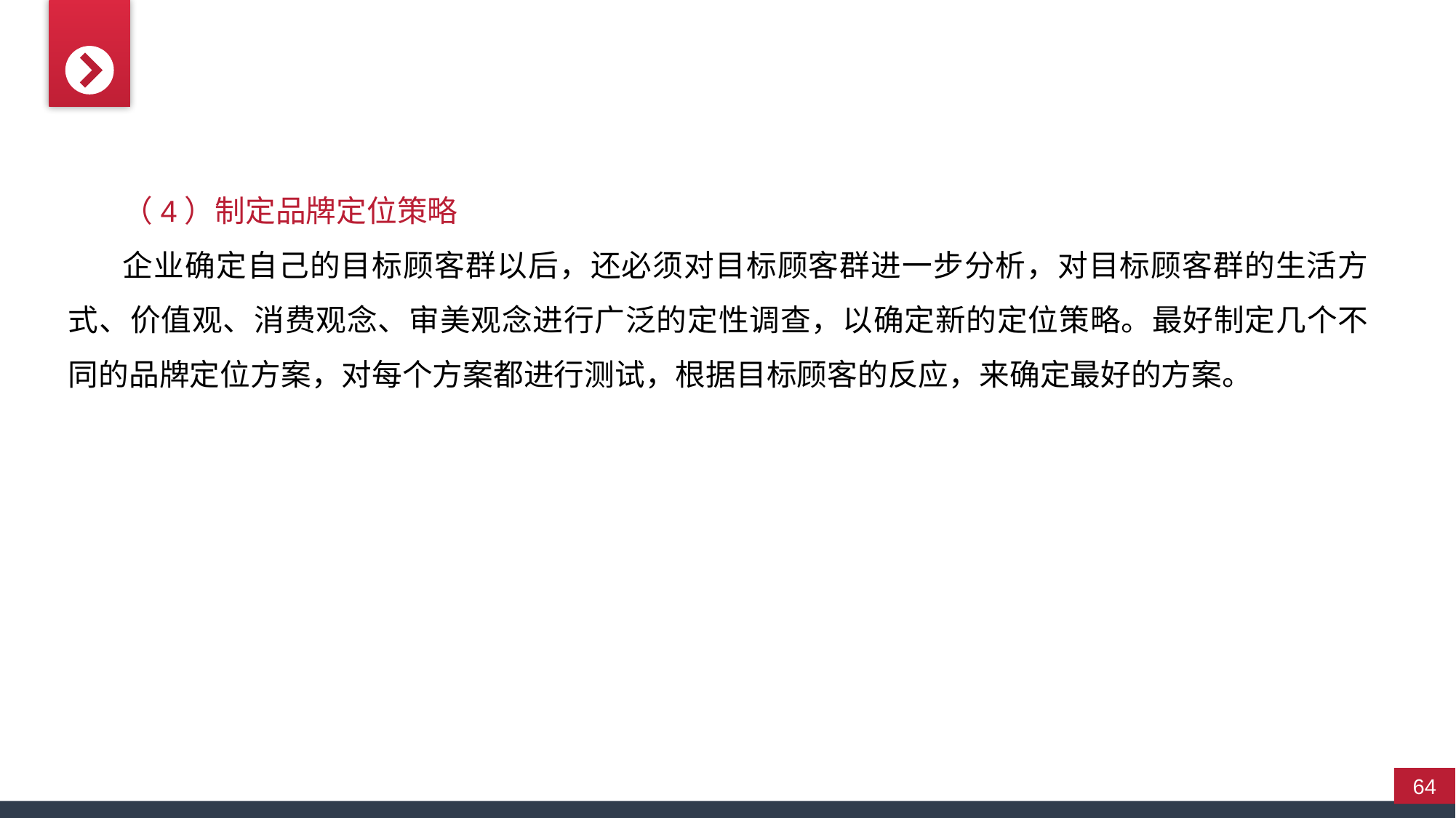

（4）制定品牌定位策略
企业确定自己的目标顾客群以后，还必须对目标顾客群进一步分析，对目标顾客群的生活方式、价值观、消费观念、审美观念进行广泛的定性调查，以确定新的定位策略。最好制定几个不同的品牌定位方案，对每个方案都进行测试，根据目标顾客的反应，来确定最好的方案。